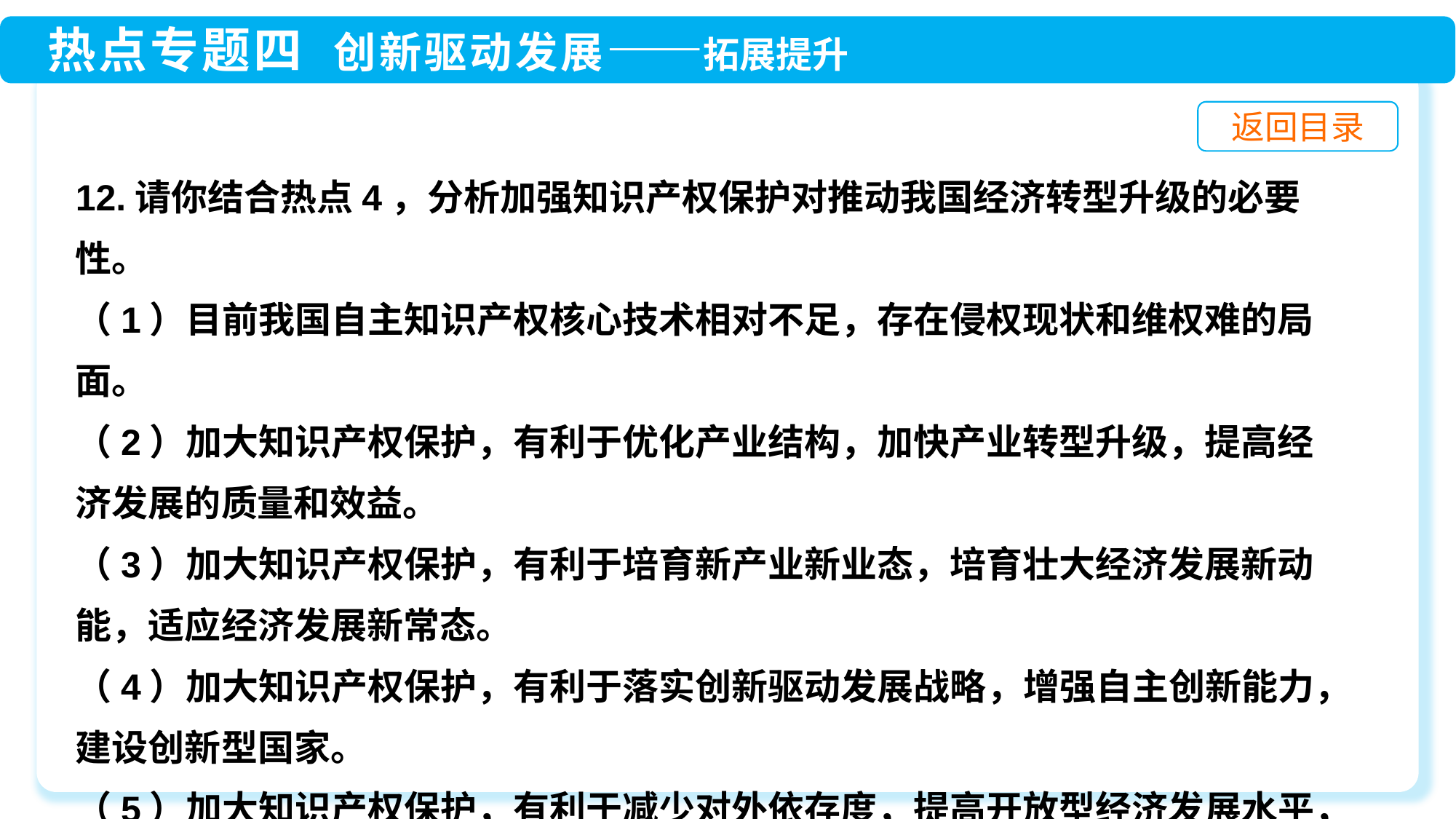

12.请你结合热点4，分析加强知识产权保护对推动我国经济转型升级的必要性。
（1）目前我国自主知识产权核心技术相对不足，存在侵权现状和维权难的局面。
（2）加大知识产权保护，有利于优化产业结构，加快产业转型升级，提高经济发展的质量和效益。
（3）加大知识产权保护，有利于培育新产业新业态，培育壮大经济发展新动能，适应经济发展新常态。
（4）加大知识产权保护，有利于落实创新驱动发展战略，增强自主创新能力，建设创新型国家。
（5）加大知识产权保护，有利于减少对外依存度，提高开放型经济发展水平，增强我国国际竞争力。